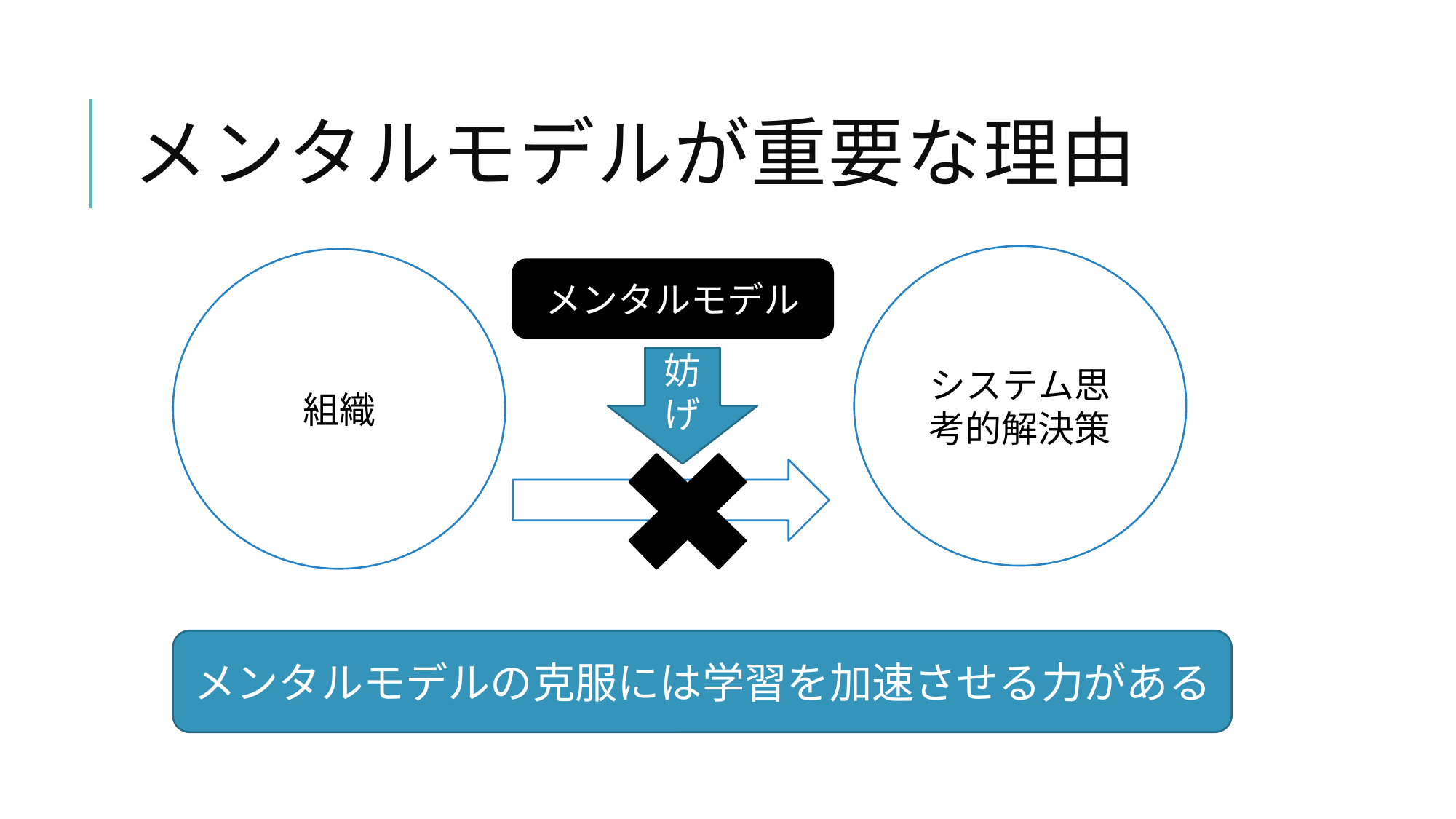

# メンタルモデルが重要な理由
システム思考的解決策
組織
メンタルモデル
妨げ

メンタルモデルの克服には学習を加速させる力がある